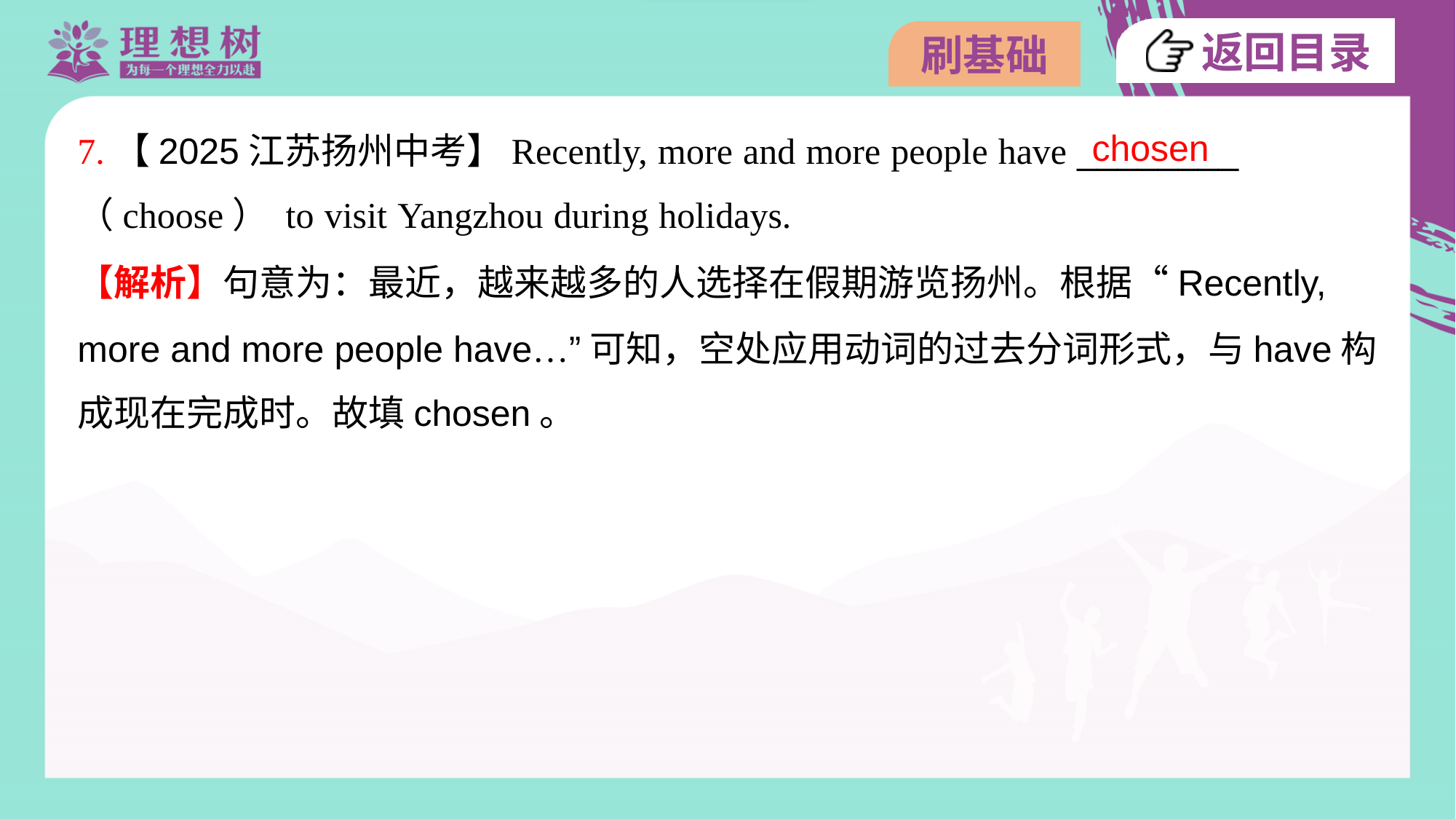

chosen
7.【2025江苏扬州中考】Recently, more and more people have ________
（choose） to visit Yangzhou during holidays.
【解析】句意为：最近，越来越多的人选择在假期游览扬州。根据“Recently,
more and more people have…”可知，空处应用动词的过去分词形式，与have构
成现在完成时。故填chosen。